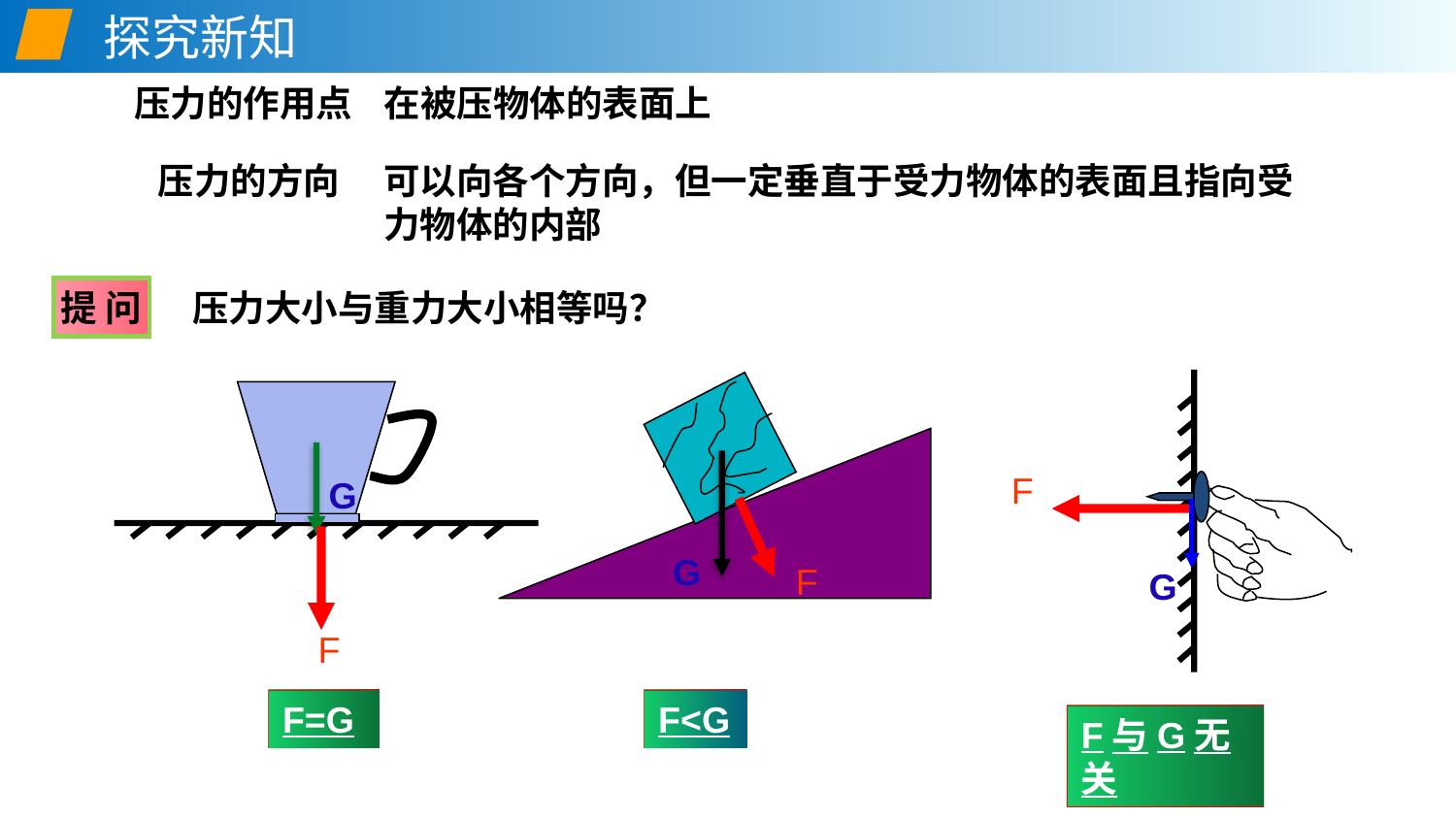

探究新知
 压力的作用点
在被压物体的表面上
压力的方向
可以向各个方向，但一定垂直于受力物体的表面且指向受力物体的内部
提 问
压力大小与重力大小相等吗？

G
F
G

G

F
   F
F=G
F<G
F与G无关